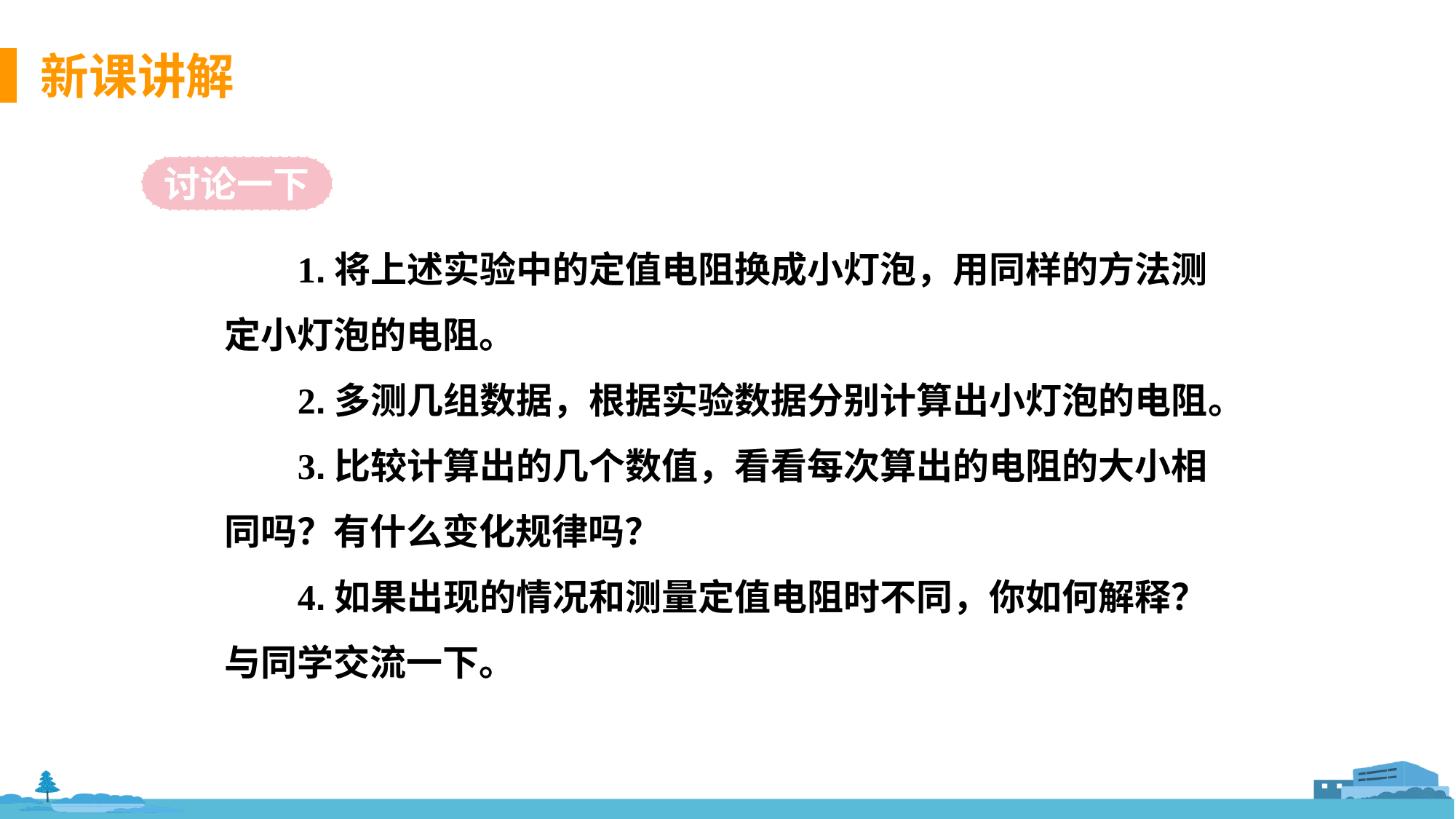

讨论一下
1.将上述实验中的定值电阻换成小灯泡，用同样的方法测定小灯泡的电阻。
2.多测几组数据，根据实验数据分别计算出小灯泡的电阻。
3.比较计算出的几个数值，看看每次算出的电阻的大小相同吗？有什么变化规律吗？
4.如果出现的情况和测量定值电阻时不同，你如何解释？与同学交流一下。